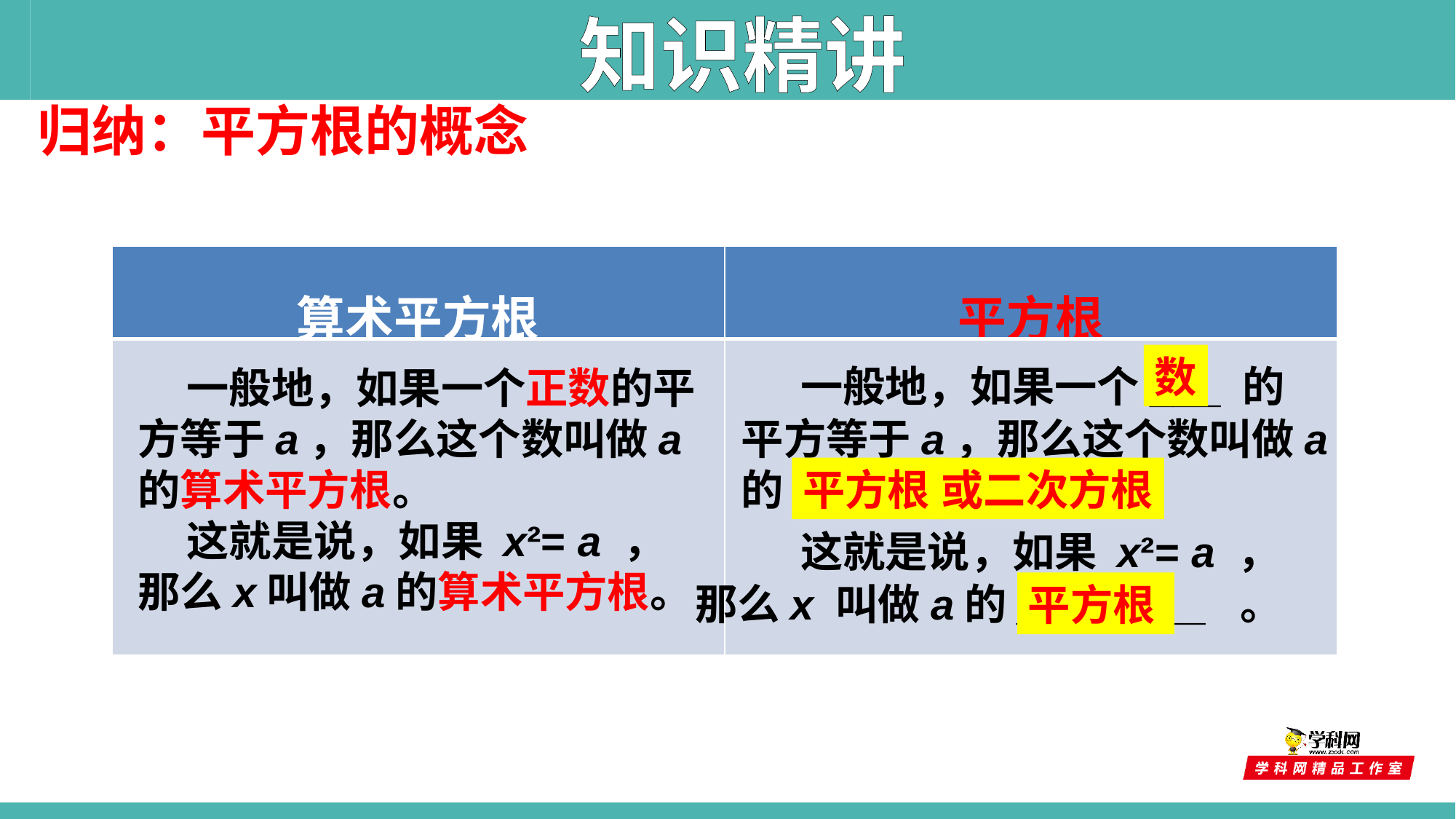

知识精讲
归纳：平方根的概念
| 算术平方根 | 平方根 |
| --- | --- |
|  |  |
数
    一般地，如果一个___ 的
    一般地，如果一个正数的平方等于a，那么这个数叫做a的算术平方根。
    这就是说，如果 x²= a ，那么x叫做a的算术平方根。

平方等于a，那么这个数叫做a
的_____________．
平方根
或二次方根
    这就是说，如果 x²= a ，
那么x 叫做a的________  。
平方根